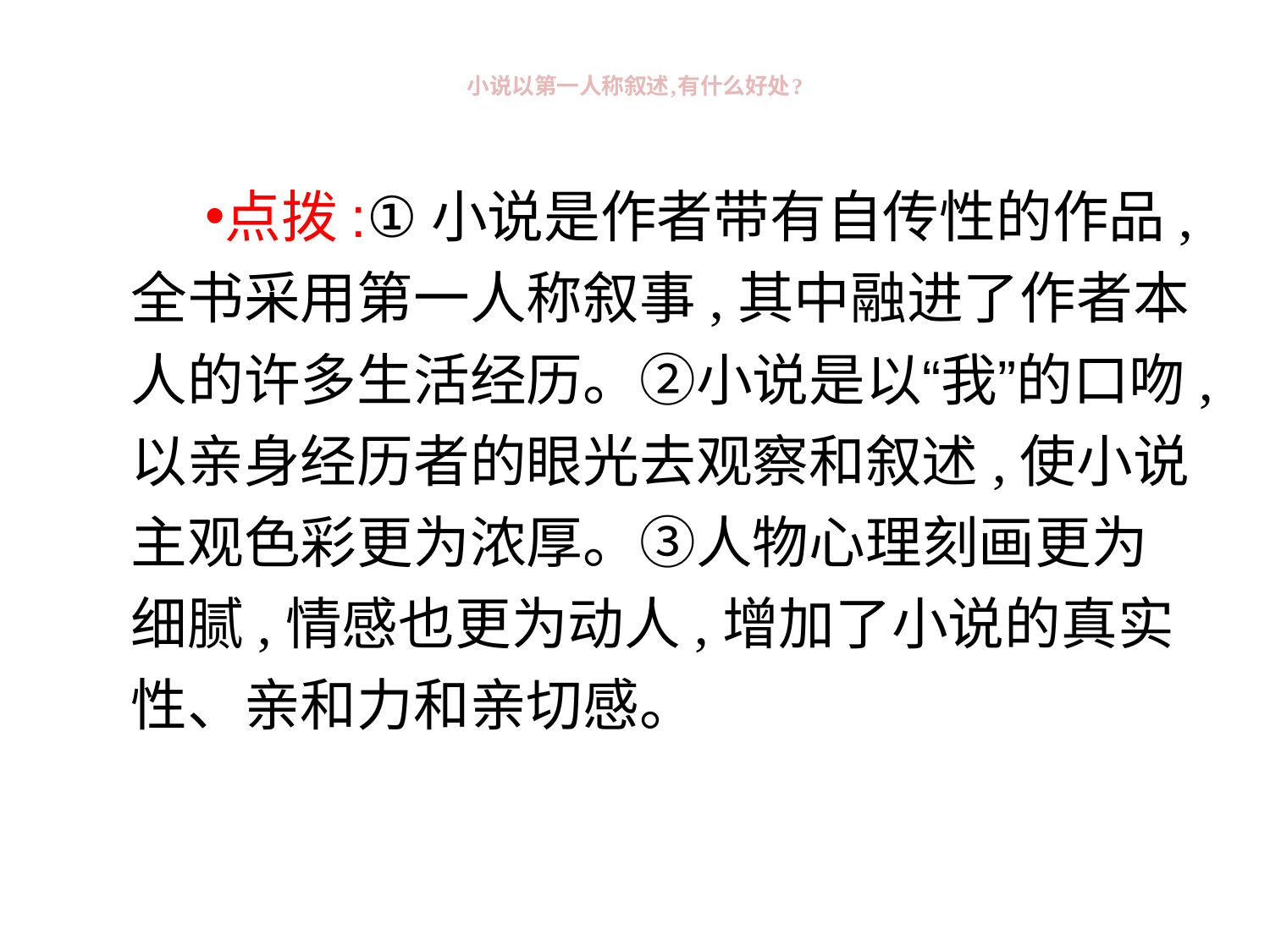

# 小说以第一人称叙述,有什么好处?
点拨:①小说是作者带有自传性的作品,全书采用第一人称叙事,其中融进了作者本人的许多生活经历。②小说是以“我”的口吻,以亲身经历者的眼光去观察和叙述,使小说主观色彩更为浓厚。③人物心理刻画更为细腻,情感也更为动人,增加了小说的真实性、亲和力和亲切感。